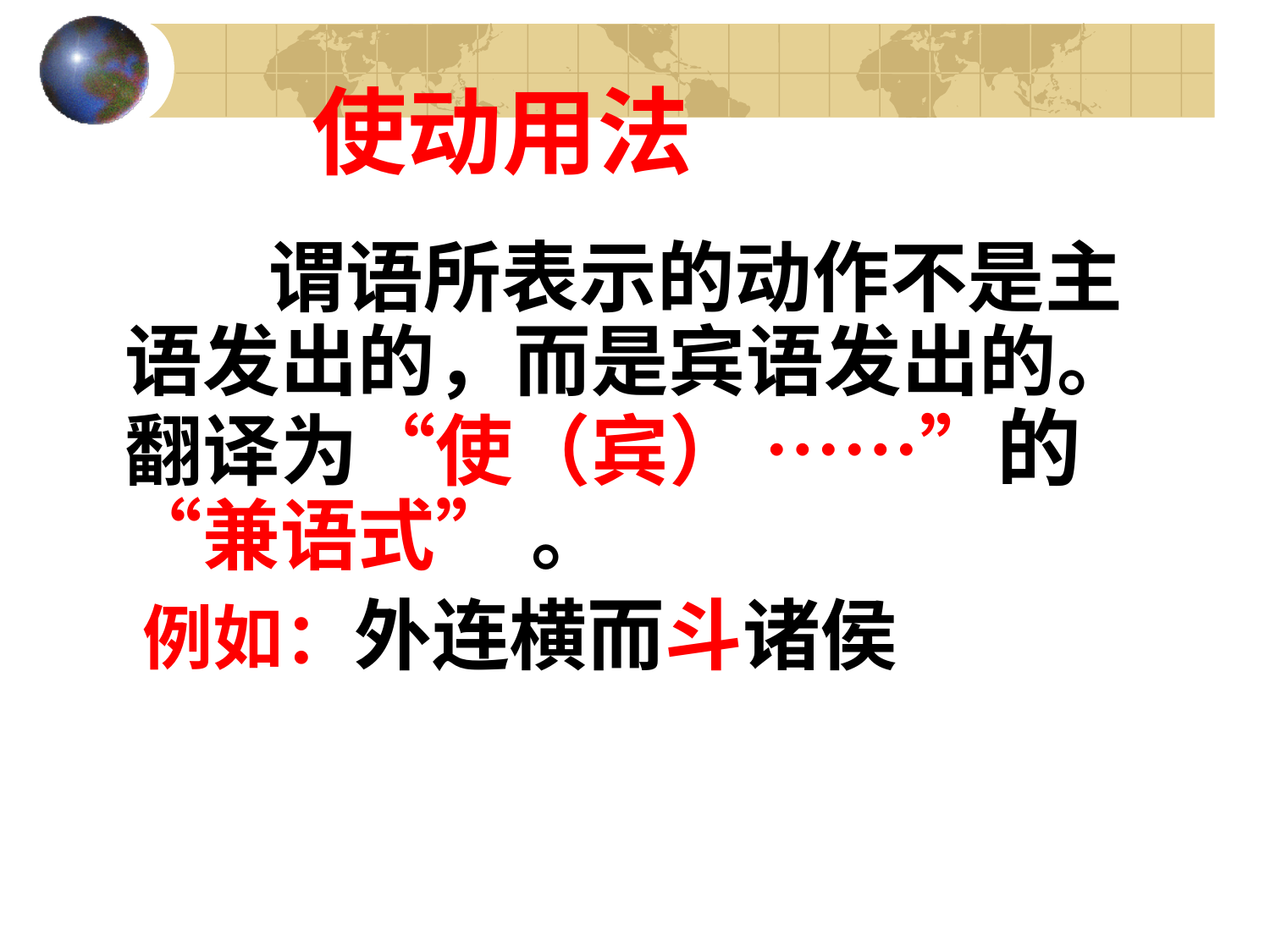

使动用法
             谓语所表示的动作不是主语发出的，而是宾语发出的。翻译为“使（宾） ……”的“兼语式” 。
    例如：外连横而斗诸侯